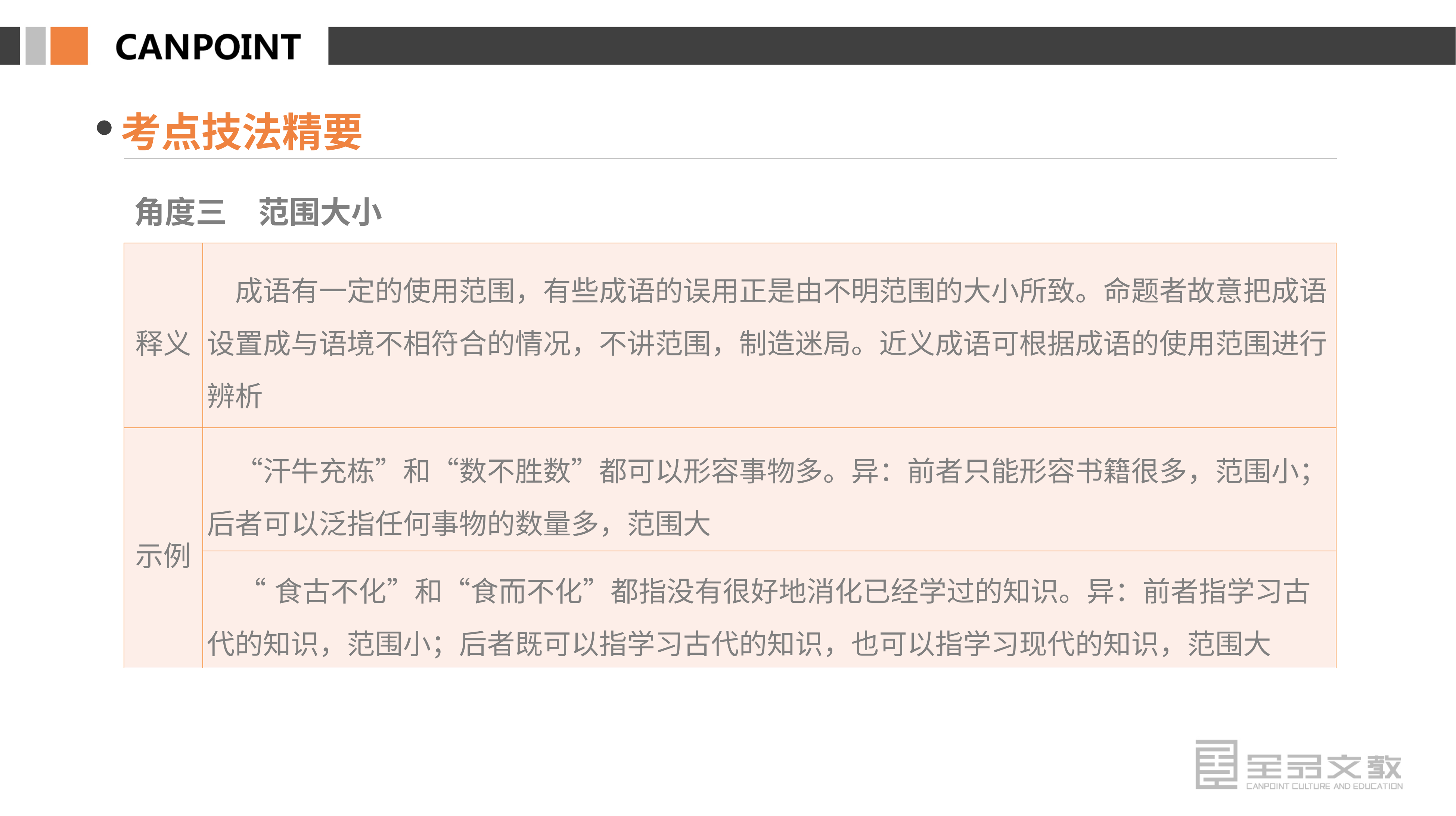

考点技法精要

角度三　范围大小
| 释义 | 成语有一定的使用范围，有些成语的误用正是由不明范围的大小所致。命题者故意把成语设置成与语境不相符合的情况，不讲范围，制造迷局。近义成语可根据成语的使用范围进行辨析 |
| --- | --- |
| 示例 | “汗牛充栋”和“数不胜数”都可以形容事物多。异：前者只能形容书籍很多，范围小；后者可以泛指任何事物的数量多，范围大 |
|  | “食古不化”和“食而不化”都指没有很好地消化已经学过的知识。异：前者指学习古代的知识，范围小；后者既可以指学习古代的知识，也可以指学习现代的知识，范围大 |